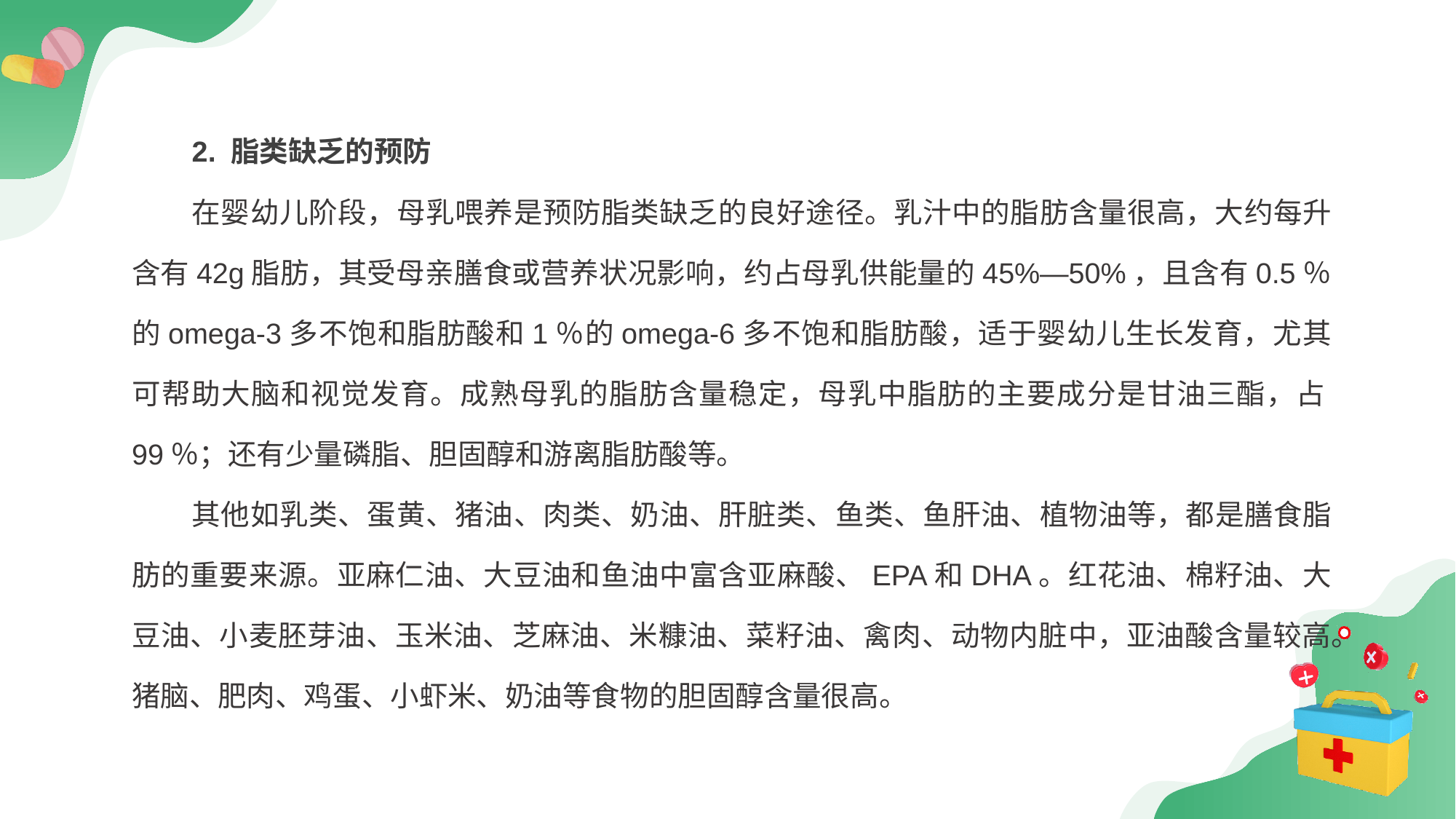

2. 脂类缺乏的预防
在婴幼儿阶段，母乳喂养是预防脂类缺乏的良好途径。乳汁中的脂肪含量很高，大约每升含有42g脂肪，其受母亲膳食或营养状况影响，约占母乳供能量的45%—50%，且含有0.5％的omega-3多不饱和脂肪酸和1％的omega-6多不饱和脂肪酸，适于婴幼儿生长发育，尤其可帮助大脑和视觉发育。成熟母乳的脂肪含量稳定，母乳中脂肪的主要成分是甘油三酯，占99％；还有少量磷脂、胆固醇和游离脂肪酸等。
其他如乳类、蛋黄、猪油、肉类、奶油、肝脏类、鱼类、鱼肝油、植物油等，都是膳食脂肪的重要来源。亚麻仁油、大豆油和鱼油中富含亚麻酸、EPA和DHA。红花油、棉籽油、大豆油、小麦胚芽油、玉米油、芝麻油、米糠油、菜籽油、禽肉、动物内脏中，亚油酸含量较高。猪脑、肥肉、鸡蛋、小虾米、奶油等食物的胆固醇含量很高。